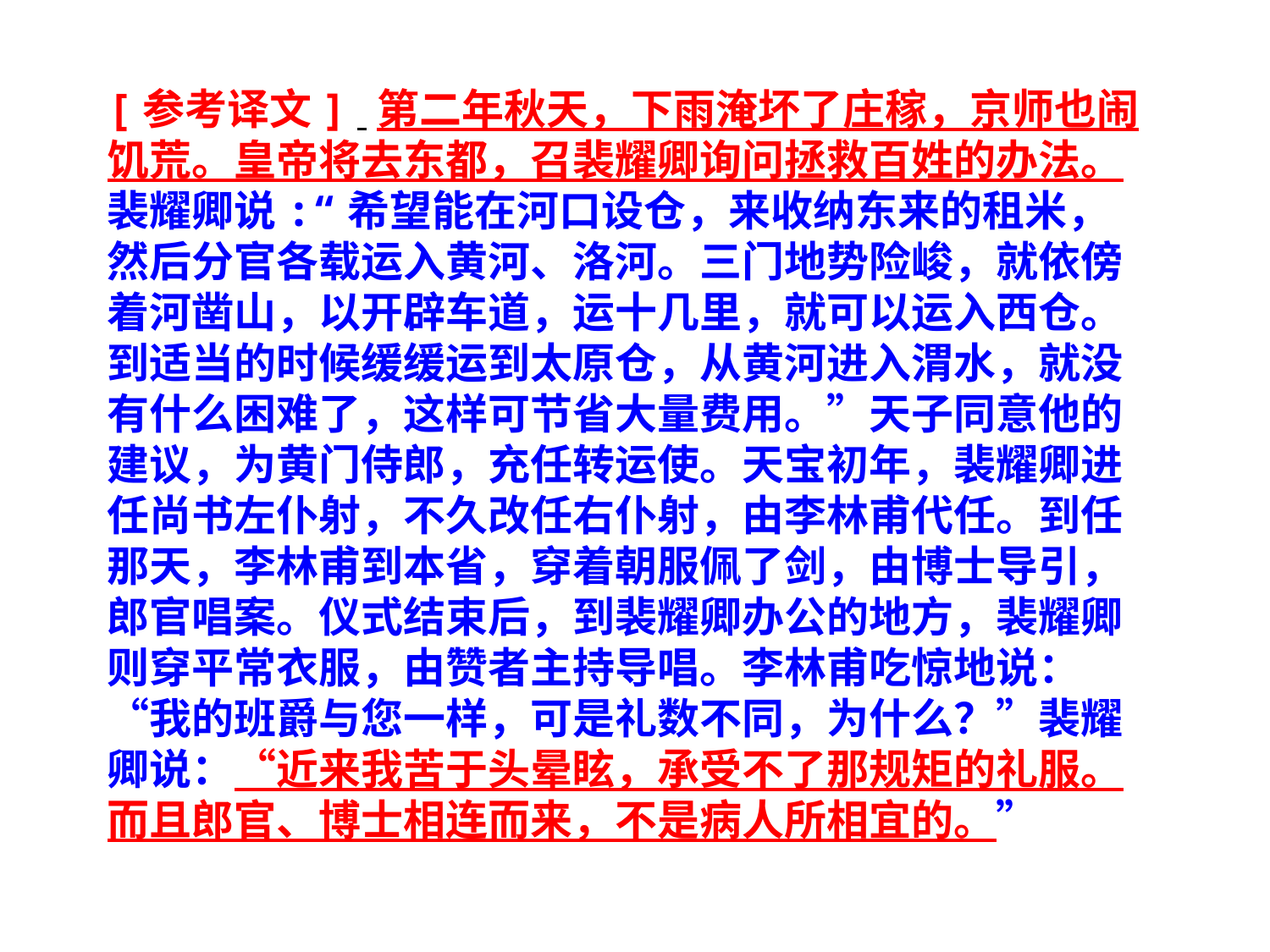

[参考译文]  第二年秋天，下雨淹坏了庄稼，京师也闹饥荒。皇帝将去东都，召裴耀卿询问拯救百姓的办法。裴耀卿说:“希望能在河口设仓，来收纳东来的租米，然后分官各载运入黄河、洛河。三门地势险峻，就依傍着河凿山，以开辟车道，运十几里，就可以运入西仓。到适当的时候缓缓运到太原仓，从黄河进入渭水，就没有什么困难了，这样可节省大量费用。”天子同意他的建议，为黄门侍郎，充任转运使。天宝初年，裴耀卿进任尚书左仆射，不久改任右仆射，由李林甫代任。到任那天，李林甫到本省，穿着朝服佩了剑，由博士导引，郎官唱案。仪式结束后，到裴耀卿办公的地方，裴耀卿则穿平常衣服，由赞者主持导唱。李林甫吃惊地说：“我的班爵与您一样，可是礼数不同，为什么？”裴耀卿说：“近来我苦于头晕眩，承受不了那规矩的礼服。而且郎官、博士相连而来，不是病人所相宜的。”